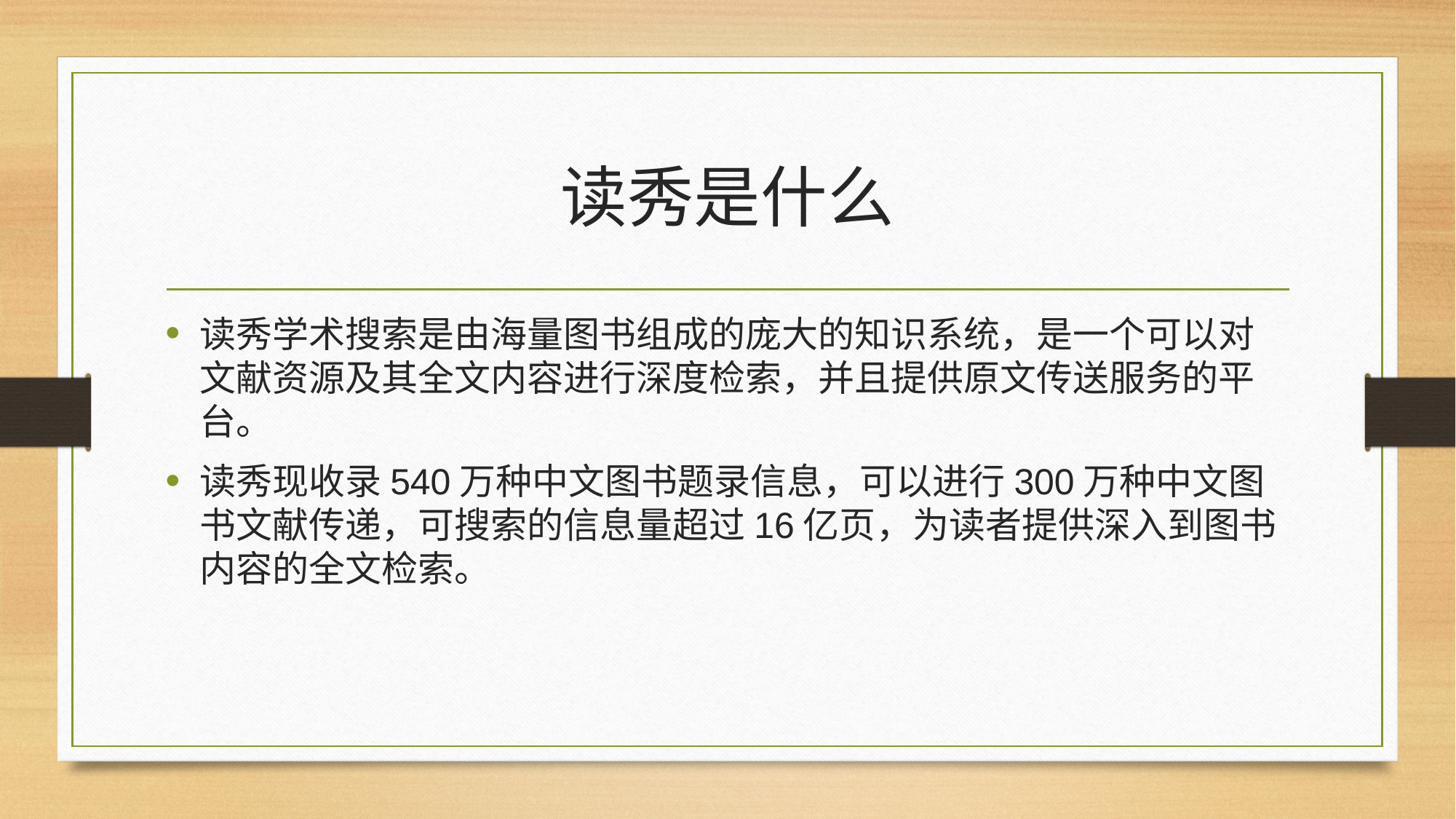

# 读秀是什么
读秀学术搜索是由海量图书组成的庞大的知识系统，是一个可以对文献资源及其全文内容进行深度检索，并且提供原文传送服务的平台。
读秀现收录540万种中文图书题录信息，可以进行300万种中文图书文献传递，可搜索的信息量超过16亿页，为读者提供深入到图书内容的全文检索。